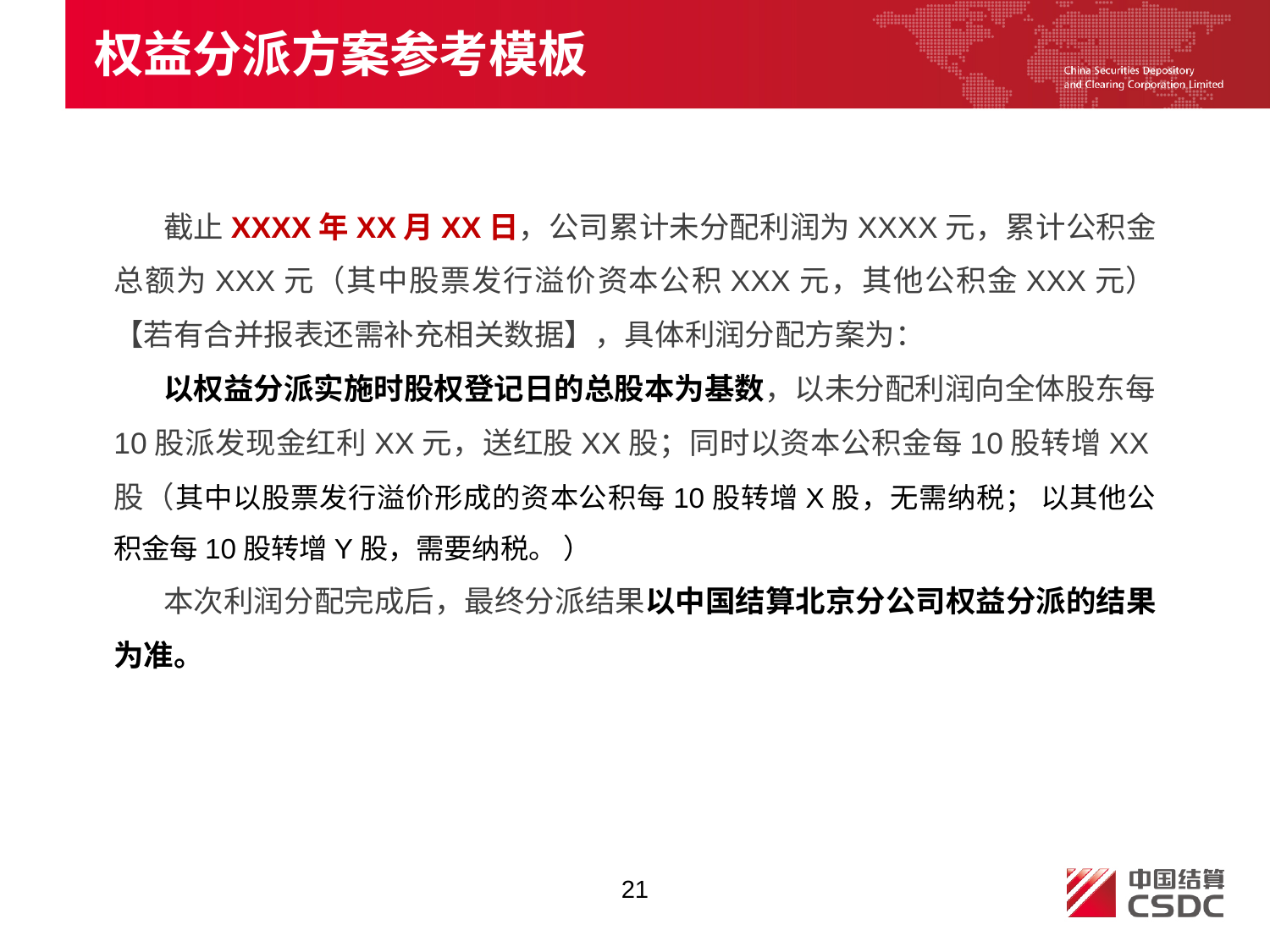

权益分派方案参考模板
截止XXXX年XX月XX日，公司累计未分配利润为XXXX元，累计公积金总额为XXX元（其中股票发行溢价资本公积XXX元，其他公积金XXX元）【若有合并报表还需补充相关数据】，具体利润分配方案为：
以权益分派实施时股权登记日的总股本为基数，以未分配利润向全体股东每10股派发现金红利XX元，送红股XX股；同时以资本公积金每10股转增XX股（其中以股票发行溢价形成的资本公积每10股转增X股，无需纳税； 以其他公积金每10股转增Y股，需要纳税。 ）
本次利润分配完成后，最终分派结果以中国结算北京分公司权益分派的结果为准。
21